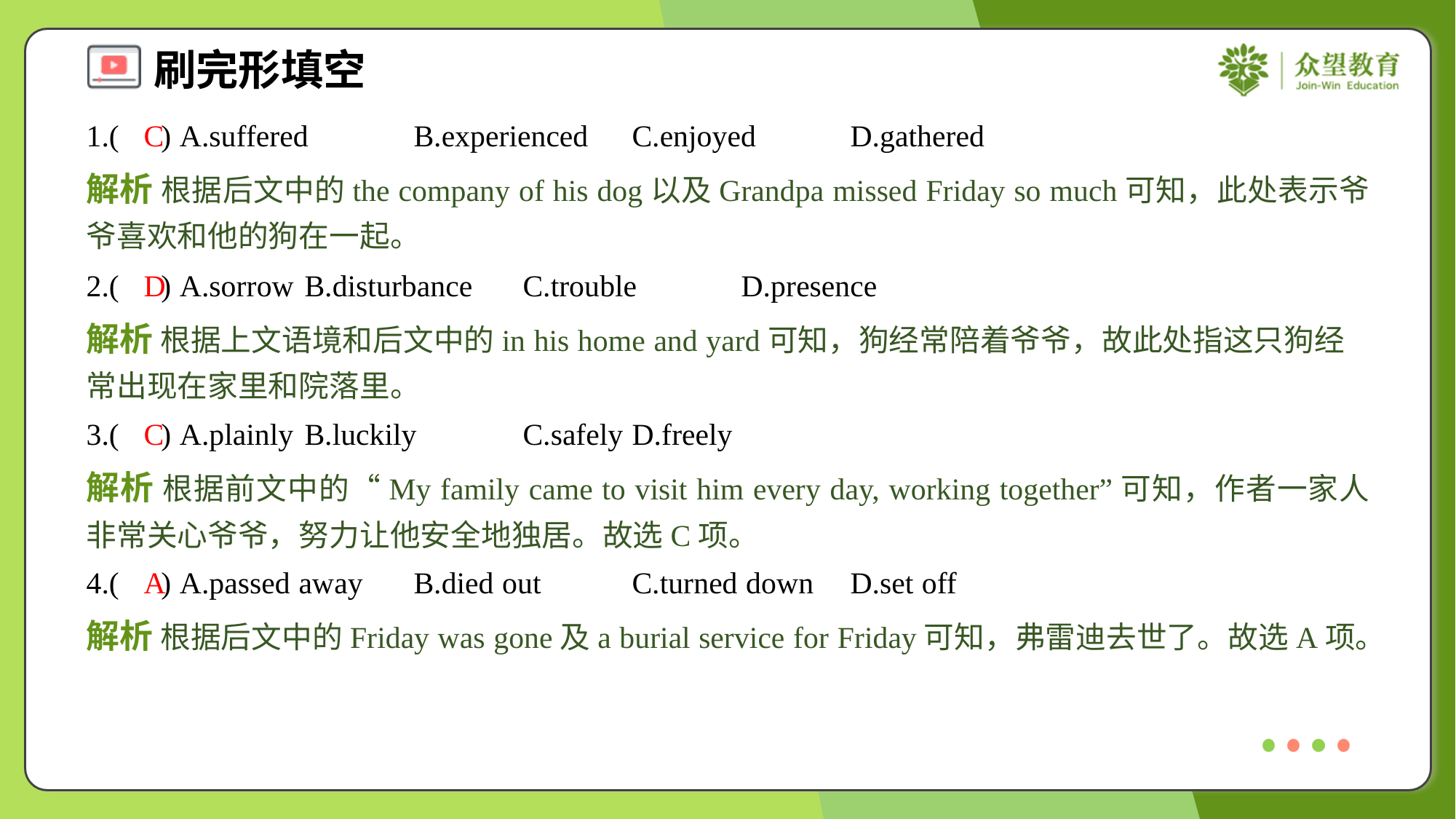

1.(     ) A.suffered	B.experienced	C.enjoyed	D.gathered
C
解析 根据后文中的the company of his dog以及Grandpa missed Friday so much可知，此处表示爷爷喜欢和他的狗在一起。
2.(     ) A.sorrow	B.disturbance	C.trouble	D.presence
D
解析 根据上文语境和后文中的in his home and yard可知，狗经常陪着爷爷，故此处指这只狗经常出现在家里和院落里。
3.(     ) A.plainly	B.luckily	C.safely	D.freely
C
解析 根据前文中的“My family came to visit him every day, working together”可知，作者一家人非常关心爷爷，努力让他安全地独居。故选C项。
4.(     ) A.passed away	B.died out	C.turned down	D.set off
A
解析 根据后文中的Friday was gone及a burial service for Friday可知，弗雷迪去世了。故选A项。